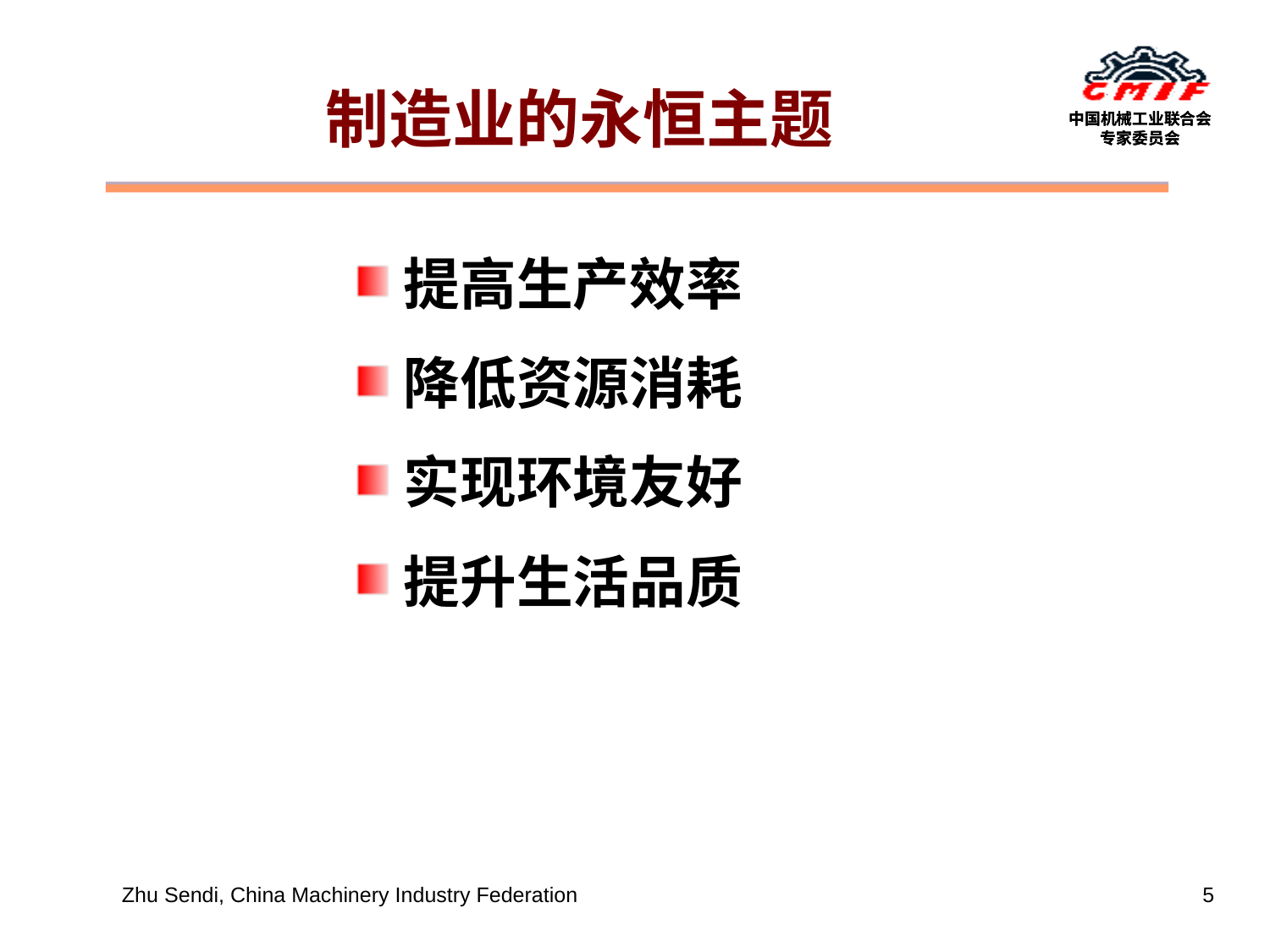

制造业的永恒主题
提高生产效率
降低资源消耗
实现环境友好
提升生活品质
Zhu Sendi, China Machinery Industry Federation
5